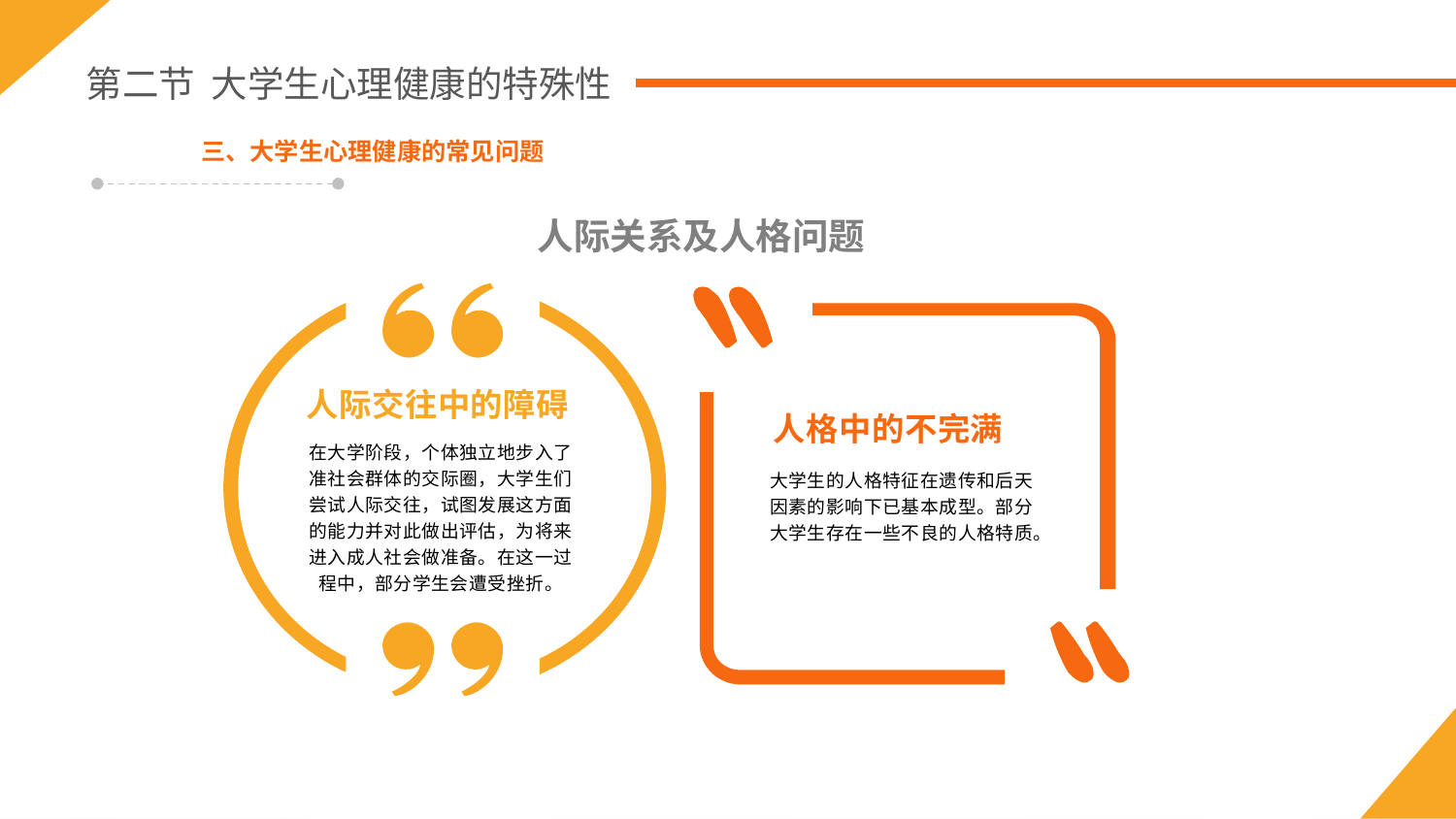

第二节  大学生心理健康的特殊性
三、大学生心理健康的常见问题
人际关系及人格问题

人际交往中的障碍
人格中的不完满
大学生的人格特征在遗传和后天因素的影响下已基本成型。部分大学生存在一些不良的人格特质。
在大学阶段，个体独立地步入了准社会群体的交际圈，大学生们尝试人际交往，试图发展这方面的能力并对此做出评估，为将来进入成人社会做准备。在这一过程中，部分学生会遭受挫折。